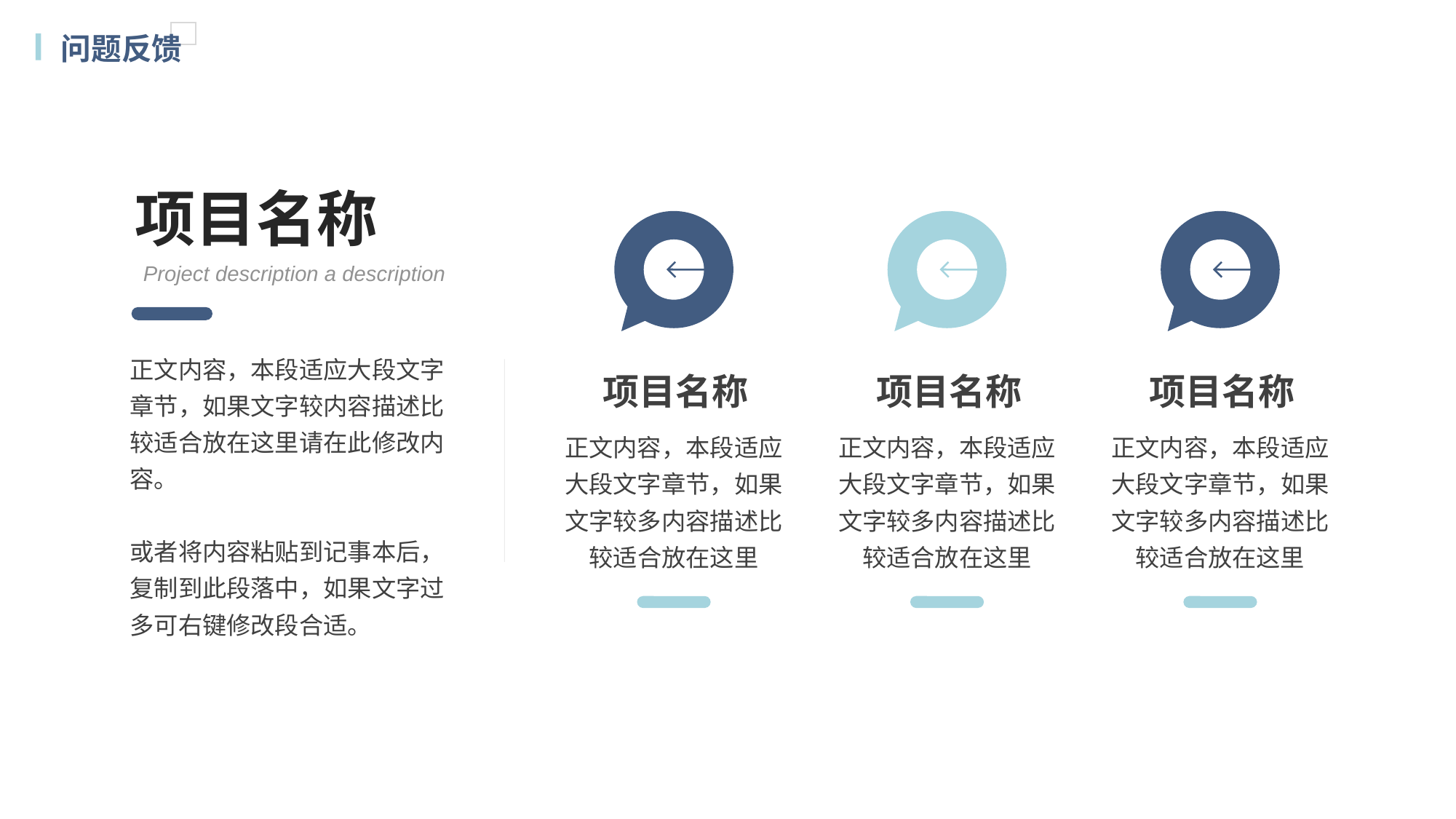

问题反馈

项目名称
Project description a description

正文内容，本段适应大段文字章节，如果文字较内容描述比较适合放在这里请在此修改内容。

或者将内容粘贴到记事本后，复制到此段落中，如果文字过多可右键修改段合适。

项目名称
正文内容，本段适应大段文字章节，如果文字较多内容描述比较适合放在这里

项目名称
正文内容，本段适应大段文字章节，如果文字较多内容描述比较适合放在这里

项目名称
正文内容，本段适应大段文字章节，如果文字较多内容描述比较适合放在这里